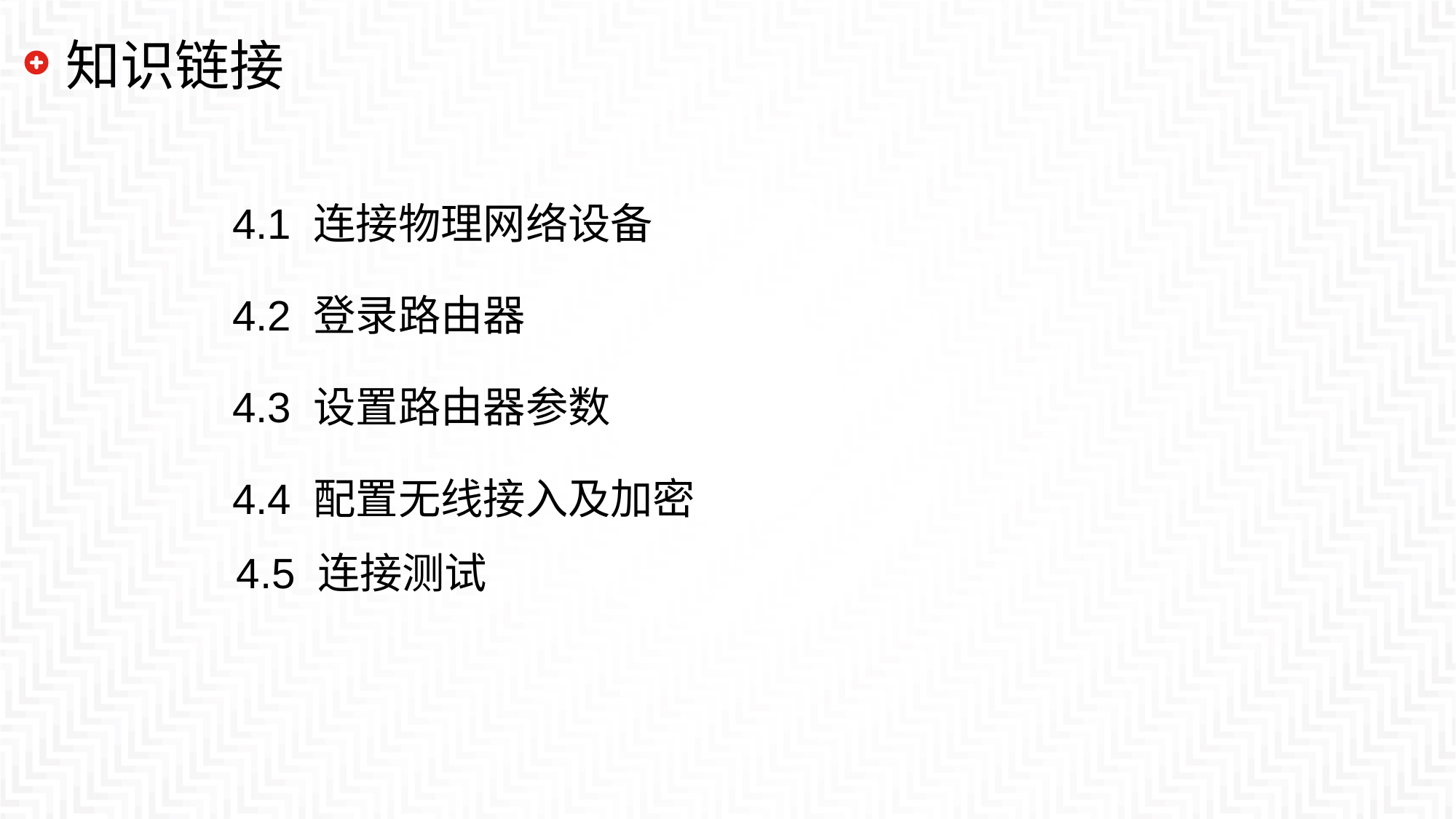

# 知识链接
4.1 连接物理网络设备
4.2 登录路由器
4.3 设置路由器参数
4.4 配置无线接入及加密
4.5 连接测试